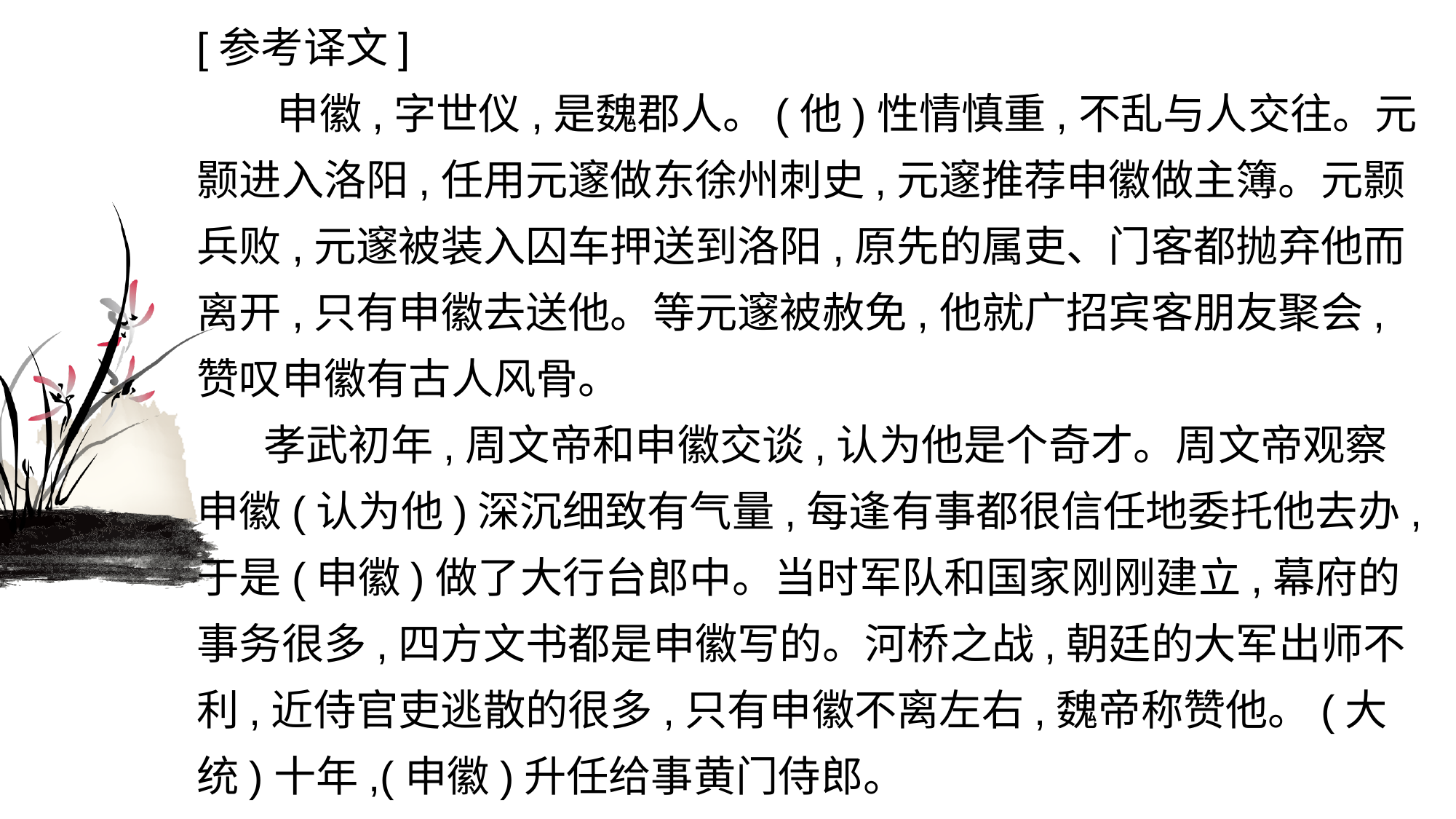

[参考译文]
　    申徽,字世仪,是魏郡人。(他)性情慎重,不乱与人交往。元颢进入洛阳,任用元邃做东徐州刺史,元邃推荐申徽做主簿。元颢兵败,元邃被装入囚车押送到洛阳,原先的属吏、门客都抛弃他而离开,只有申徽去送他。等元邃被赦免,他就广招宾客朋友聚会,赞叹申徽有古人风骨。
      孝武初年,周文帝和申徽交谈,认为他是个奇才。周文帝观察申徽(认为他)深沉细致有气量,每逢有事都很信任地委托他去办,于是(申徽)做了大行台郎中。当时军队和国家刚刚建立,幕府的事务很多,四方文书都是申徽写的。河桥之战,朝廷的大军出师不利,近侍官吏逃散的很多,只有申徽不离左右,魏帝称赞他。(大统)十年,(申徽)升任给事黄门侍郎。